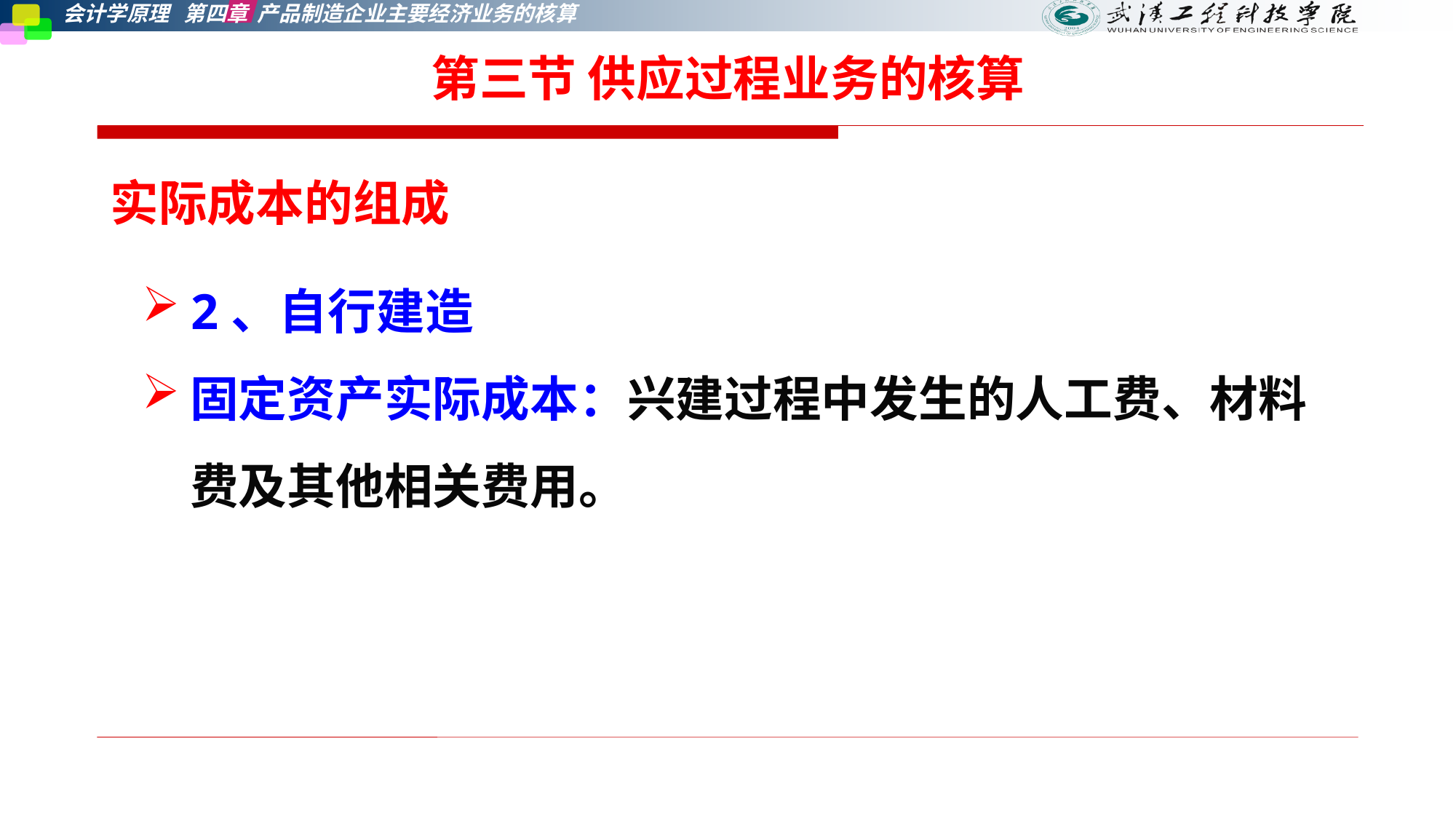

第三节 供应过程业务的核算
实际成本的组成
2、自行建造
固定资产实际成本：兴建过程中发生的人工费、材料费及其他相关费用。